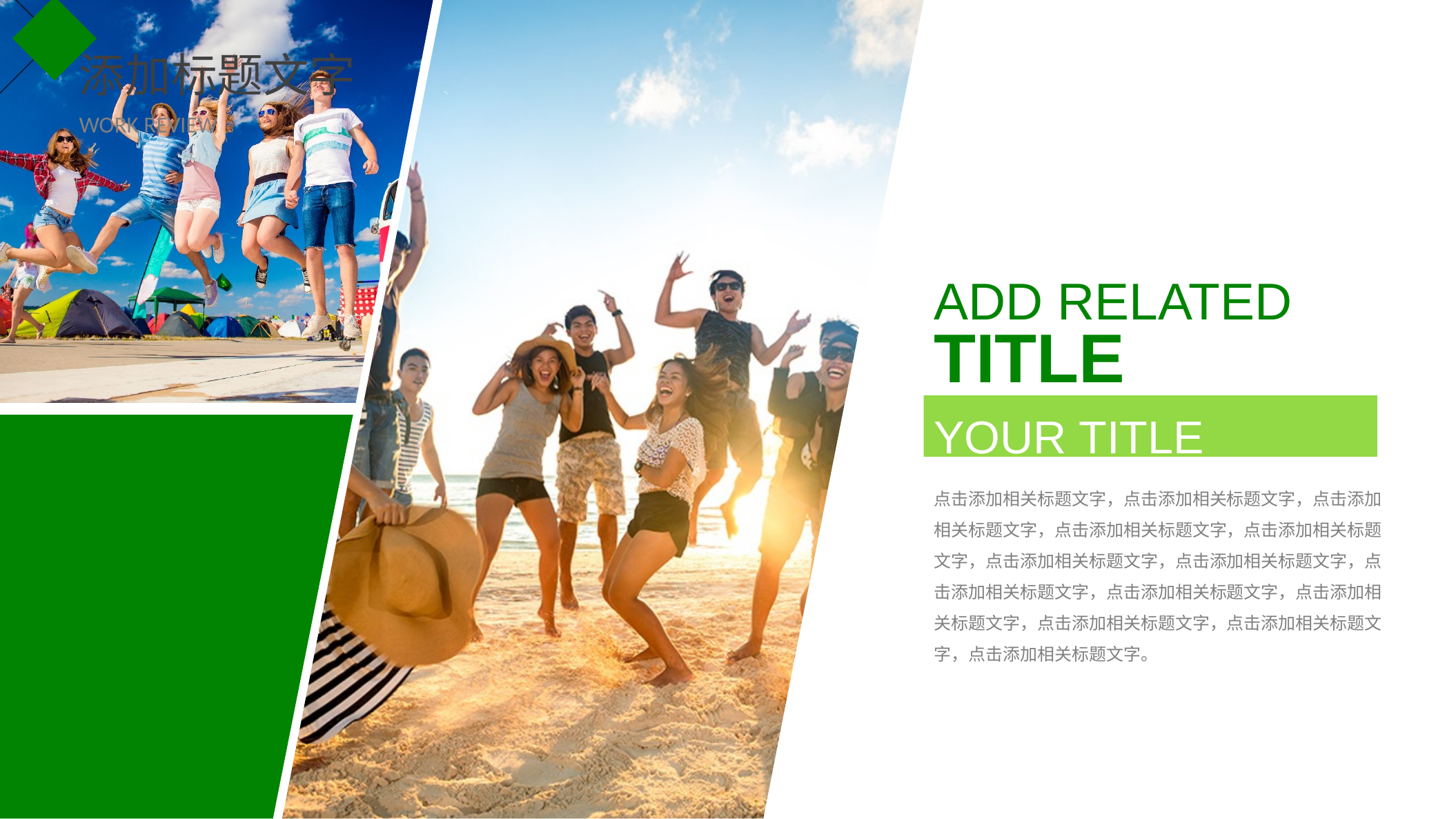

添加标题文字
WORK REVIEW

Add related
title words
YOUR TITLE

点击添加相关标题文字，点击添加相关标题文字，点击添加相关标题文字，点击添加相关标题文字，点击添加相关标题文字，点击添加相关标题文字，点击添加相关标题文字，点击添加相关标题文字，点击添加相关标题文字，点击添加相关标题文字，点击添加相关标题文字，点击添加相关标题文字，点击添加相关标题文字。